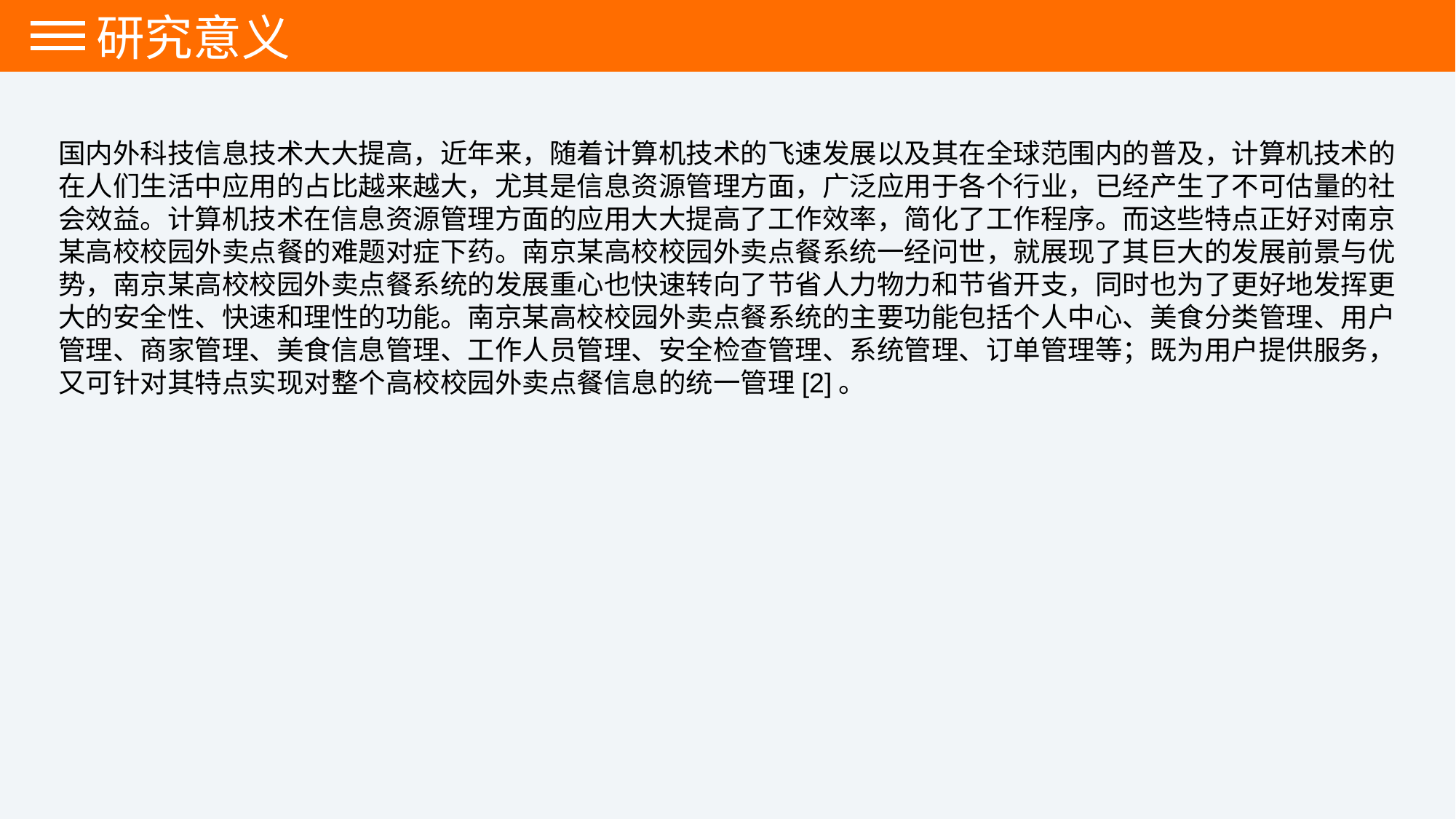

研究意义
国内外科技信息技术大大提高，近年来，随着计算机技术的飞速发展以及其在全球范围内的普及，计算机技术的在人们生活中应用的占比越来越大，尤其是信息资源管理方面，广泛应用于各个行业，已经产生了不可估量的社会效益。计算机技术在信息资源管理方面的应用大大提高了工作效率，简化了工作程序。而这些特点正好对南京某高校校园外卖点餐的难题对症下药。南京某高校校园外卖点餐系统一经问世，就展现了其巨大的发展前景与优势，南京某高校校园外卖点餐系统的发展重心也快速转向了节省人力物力和节省开支，同时也为了更好地发挥更大的安全性、快速和理性的功能。南京某高校校园外卖点餐系统的主要功能包括个人中心、美食分类管理、用户管理、商家管理、美食信息管理、工作人员管理、安全检查管理、系统管理、订单管理等；既为用户提供服务，又可针对其特点实现对整个高校校园外卖点餐信息的统一管理[2]。